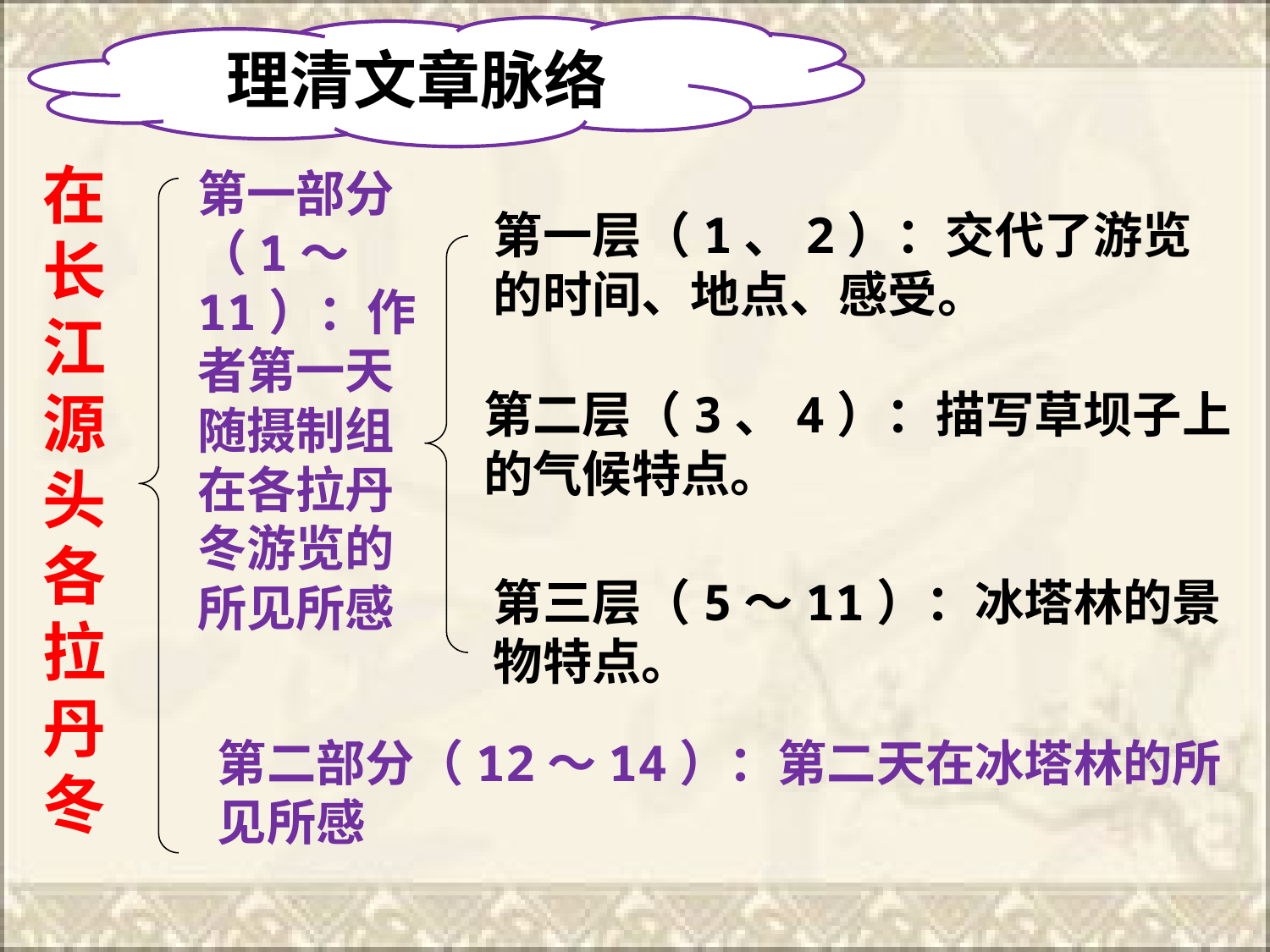

理清文章脉络
在长江源头各拉丹冬
第一部分（1～11）：作者第一天随摄制组在各拉丹冬游览的所见所感

第一层（1、2）：交代了游览的时间、地点、感受。

第二层（3、4）：描写草坝子上的气候特点。
第三层（5～11）：冰塔林的景物特点。
第二部分（12～14）：第二天在冰塔林的所见所感